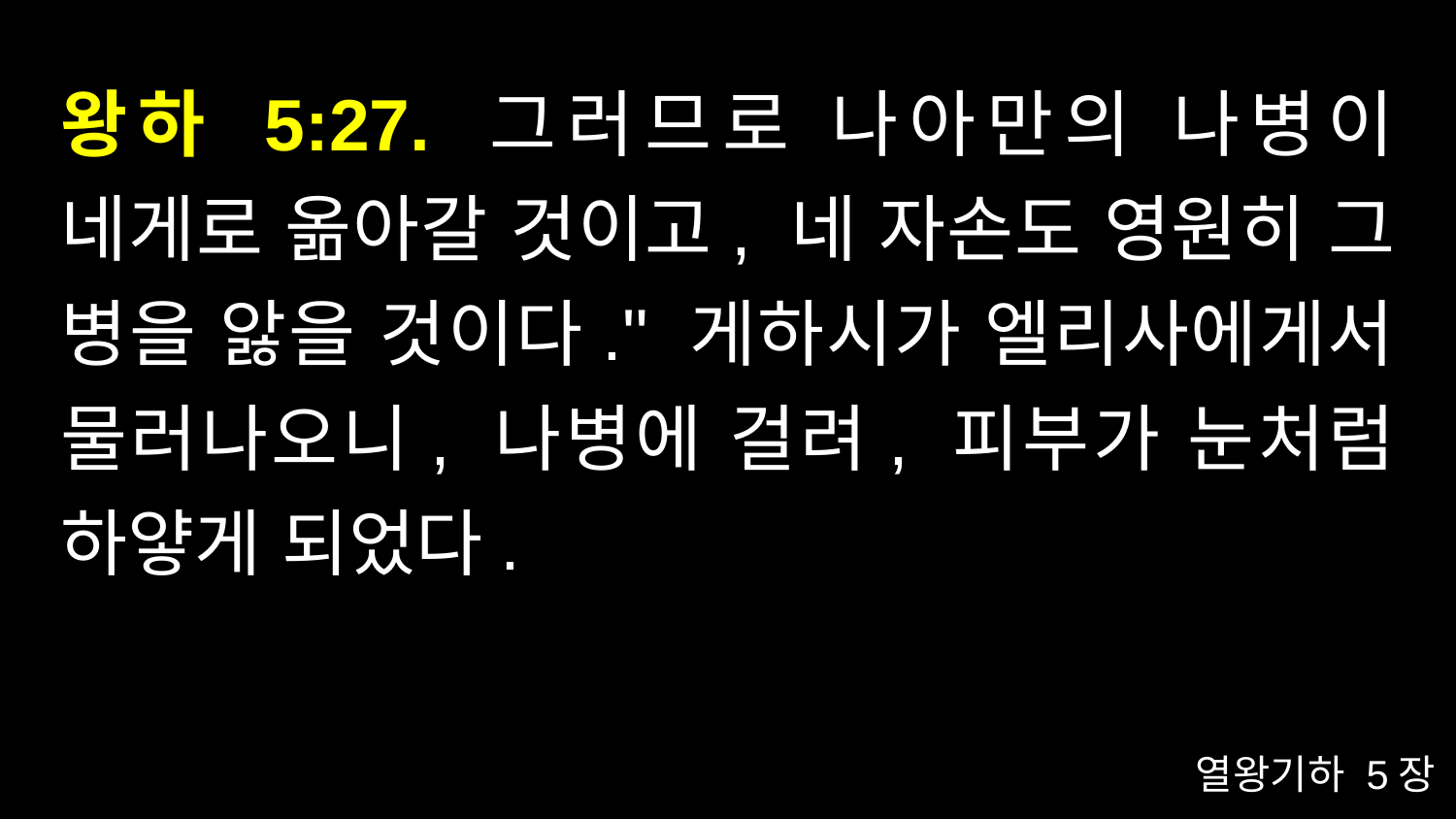

# 왕하 5:27. 그러므로 나아만의 나병이 네게로 옮아갈 것이고, 네 자손도 영원히 그 병을 앓을 것이다." 게하시가 엘리사에게서 물러나오니, 나병에 걸려, 피부가 눈처럼 하얗게 되었다.
열왕기하 5장